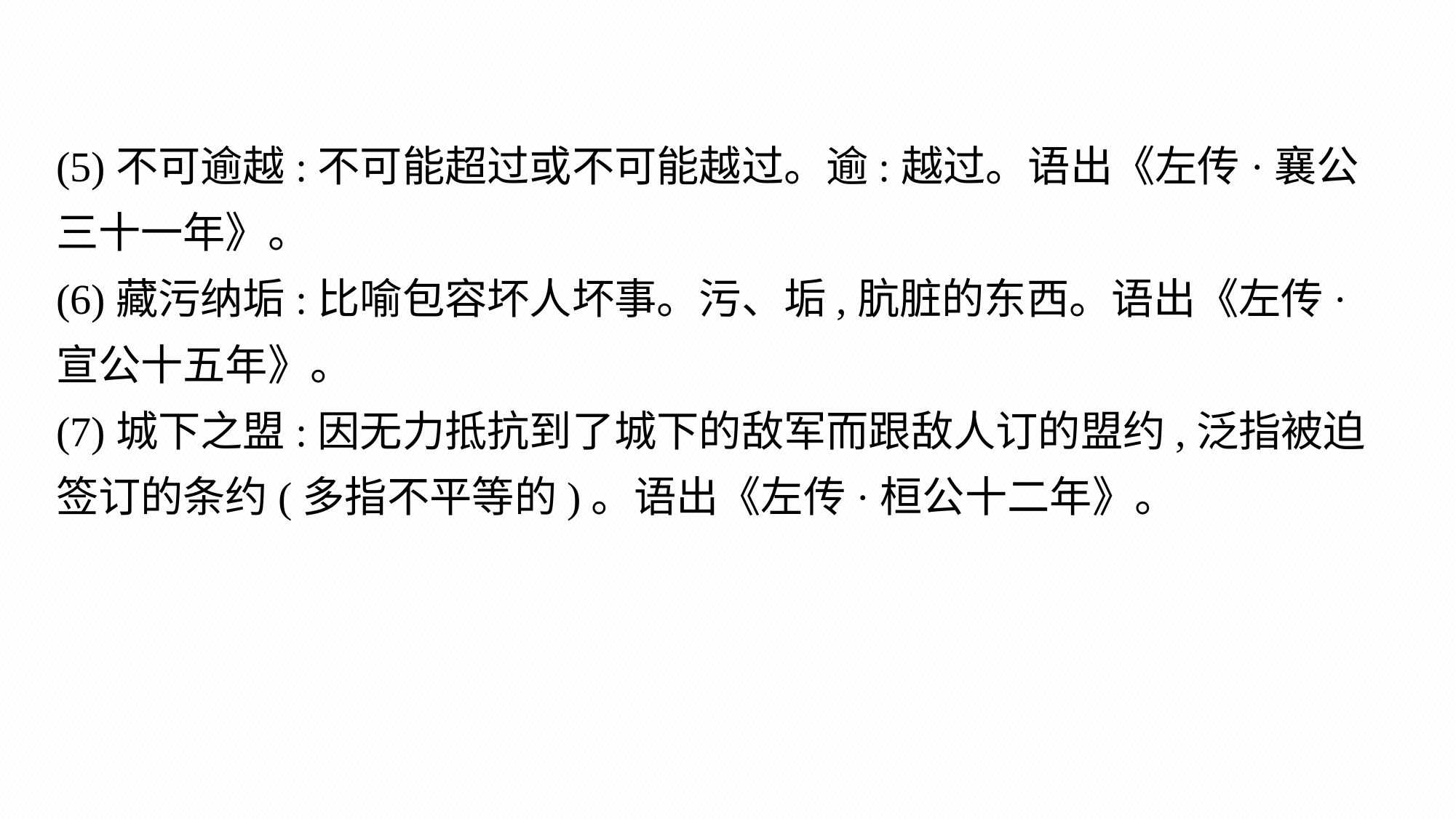

(5)不可逾越:不可能超过或不可能越过。逾:越过。语出《左传·襄公三十一年》。
(6)藏污纳垢:比喻包容坏人坏事。污、垢,肮脏的东西。语出《左传·宣公十五年》。
(7)城下之盟:因无力抵抗到了城下的敌军而跟敌人订的盟约,泛指被迫签订的条约(多指不平等的)。语出《左传·桓公十二年》。